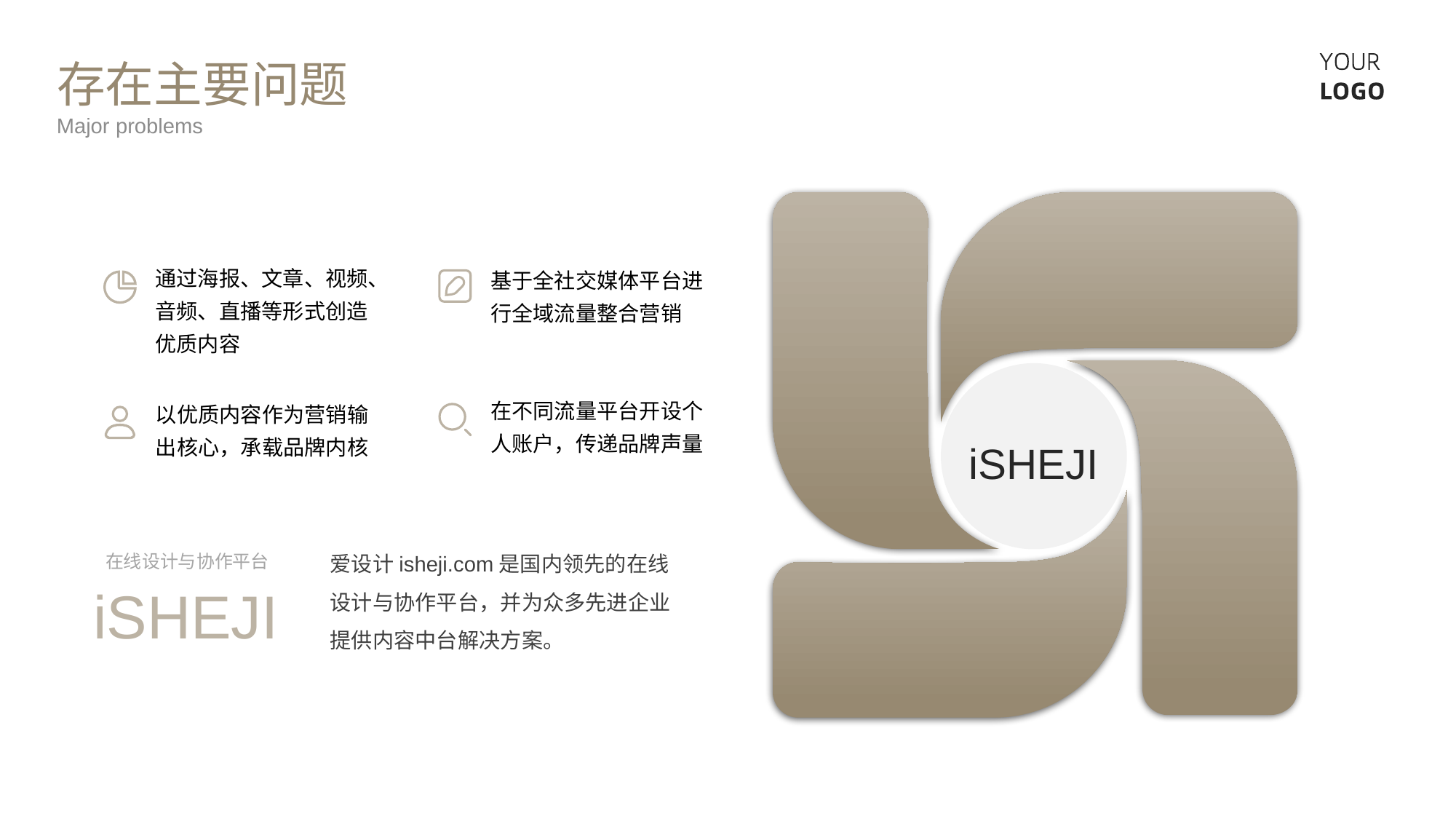

存在主要问题
Major problems

通过海报、文章、视频、音频、直播等形式创造优质内容
基于全社交媒体平台进行全域流量整合营销

在不同流量平台开设个人账户，传递品牌声量
以优质内容作为营销输出核心，承载品牌内核

iSHEJI

爱设计isheji.com是国内领先的在线设计与协作平台，并为众多先进企业提供内容中台解决方案。
在线设计与协作平台
iSHEJI